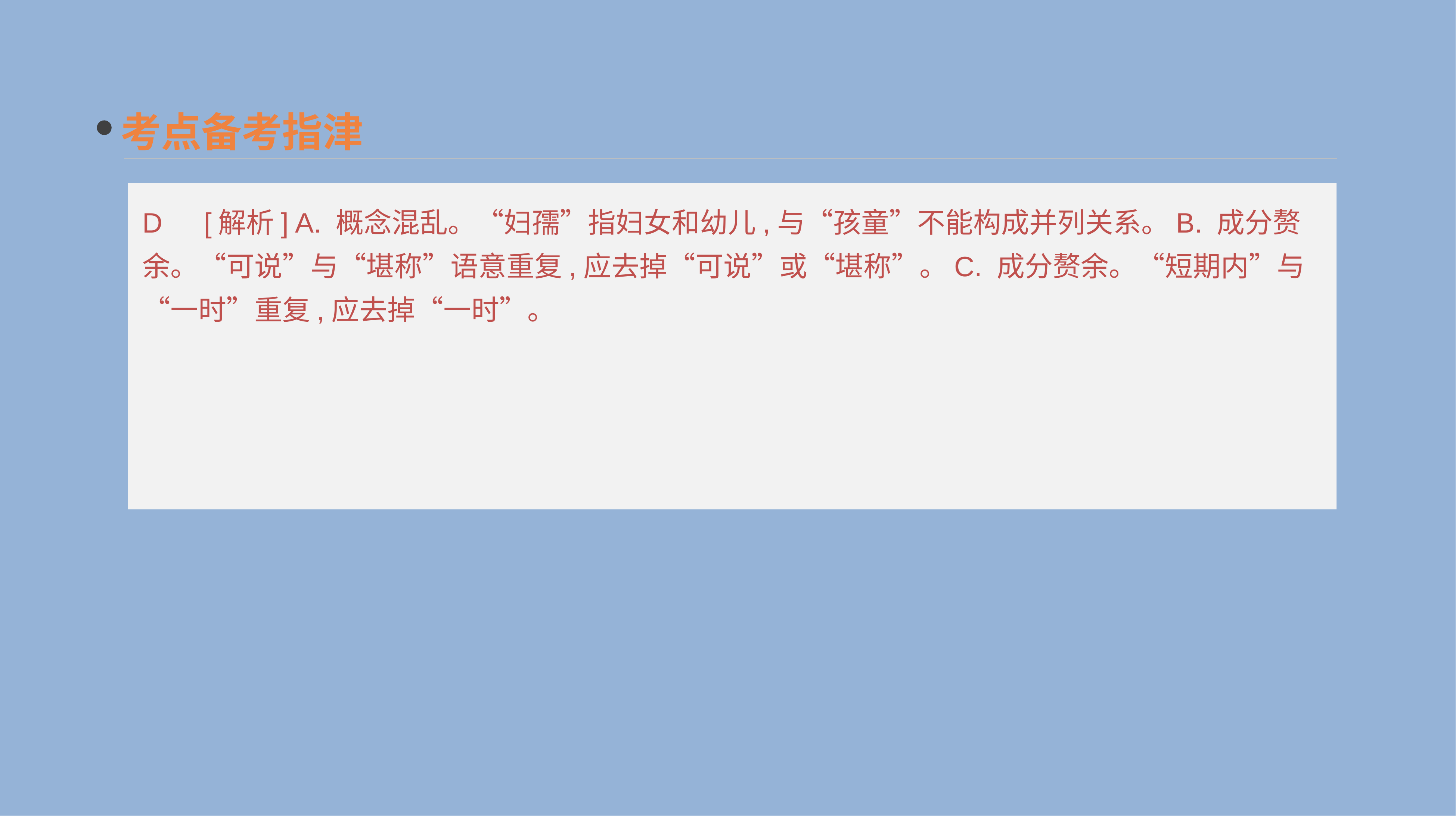

考点备考指津

D　[解析] A. 概念混乱。“妇孺”指妇女和幼儿,与“孩童”不能构成并列关系。B. 成分赘余。“可说”与“堪称”语意重复,应去掉“可说”或“堪称”。C. 成分赘余。“短期内”与“一时”重复,应去掉“一时”。